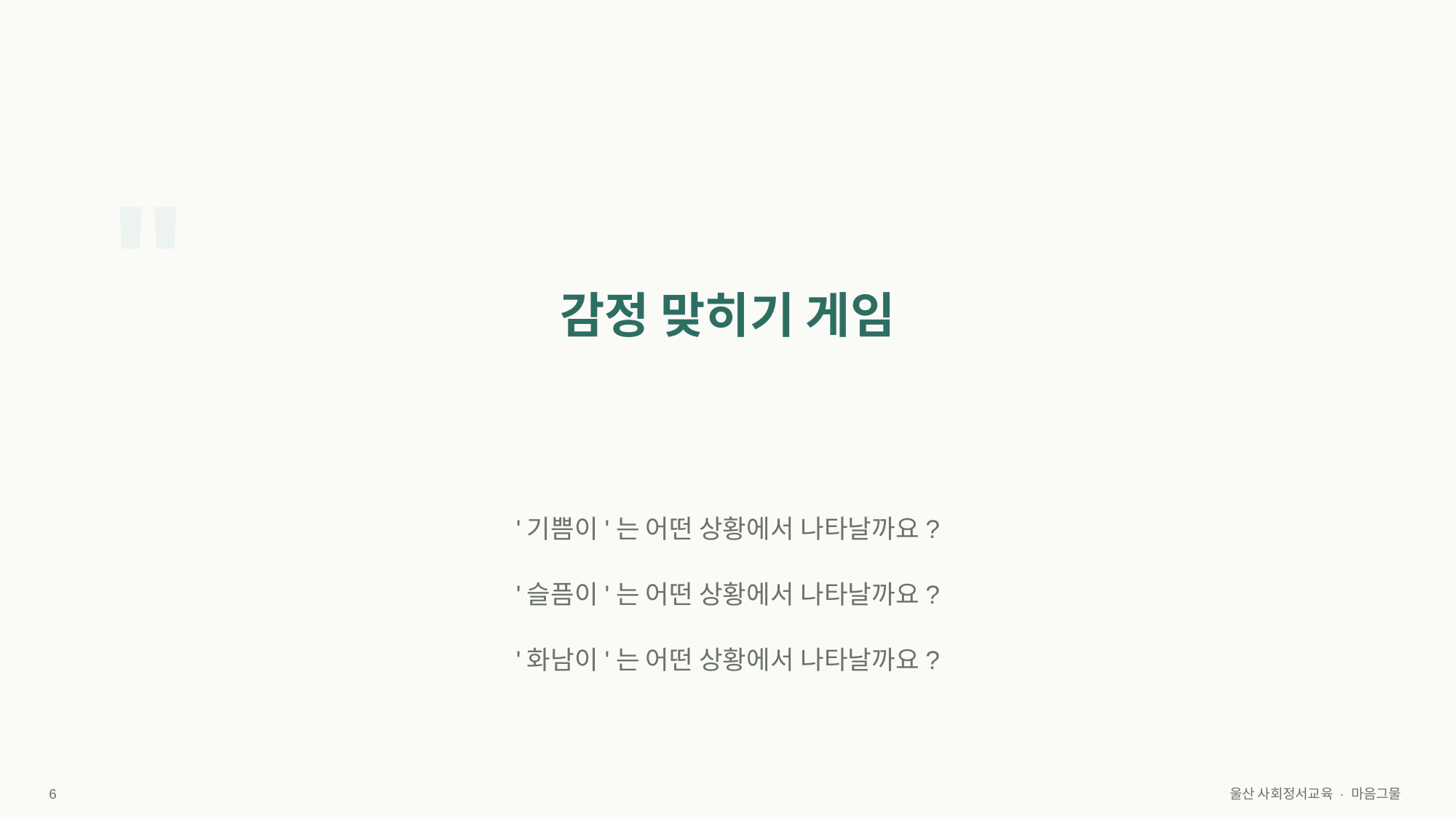

"
감정 맞히기 게임
'기쁨이'는 어떤 상황에서 나타날까요?
'슬픔이'는 어떤 상황에서 나타날까요?
'화남이'는 어떤 상황에서 나타날까요?
6
울산 사회정서교육 · 마음그물